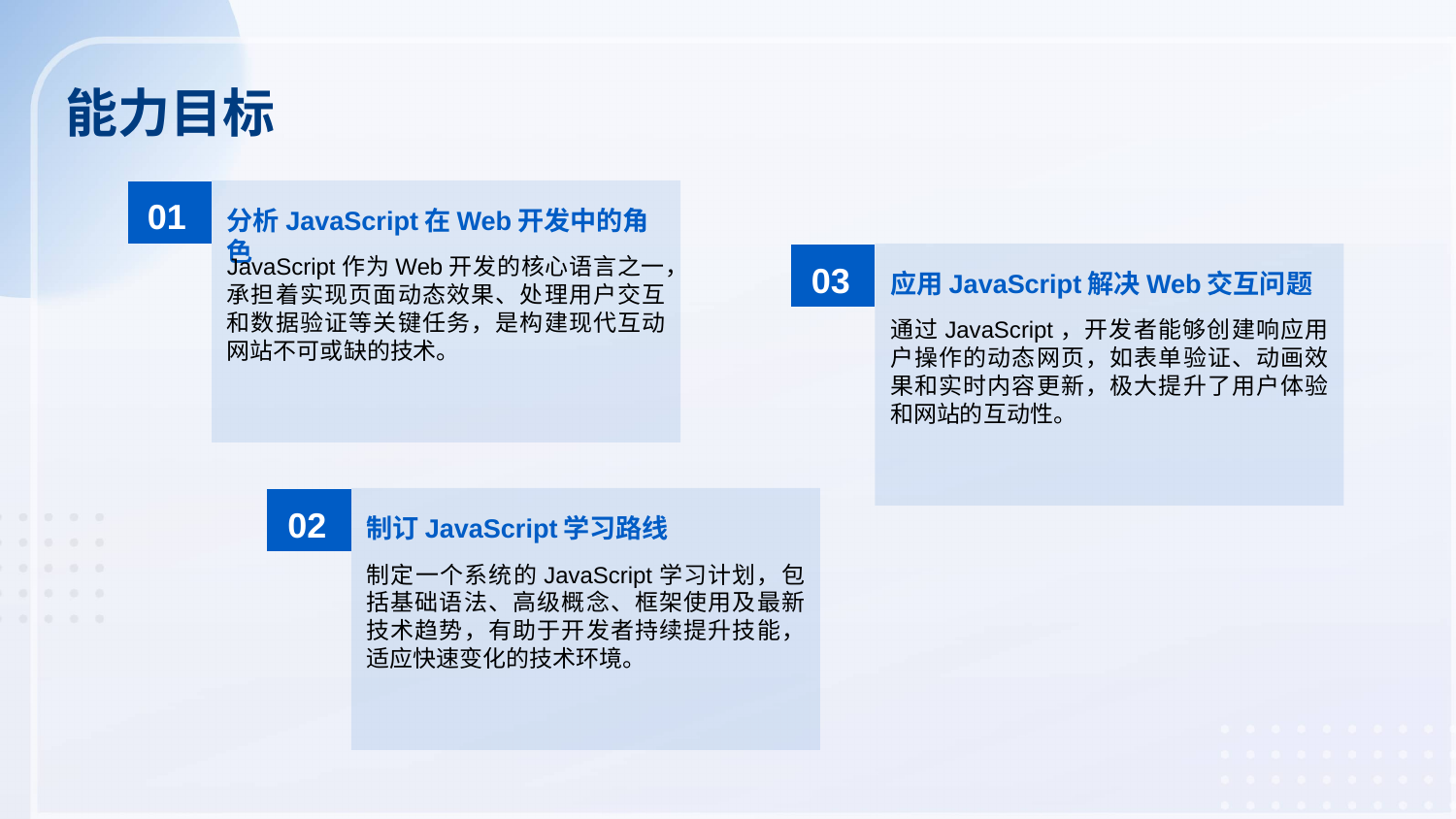

能力目标
01

分析JavaScript在Web开发中的角色
JavaScript作为Web开发的核心语言之一，承担着实现页面动态效果、处理用户交互和数据验证等关键任务，是构建现代互动网站不可或缺的技术。
03

应用JavaScript解决Web交互问题
通过JavaScript，开发者能够创建响应用户操作的动态网页，如表单验证、动画效果和实时内容更新，极大提升了用户体验和网站的互动性。
02

制订JavaScript学习路线
制定一个系统的JavaScript学习计划，包括基础语法、高级概念、框架使用及最新技术趋势，有助于开发者持续提升技能，适应快速变化的技术环境。